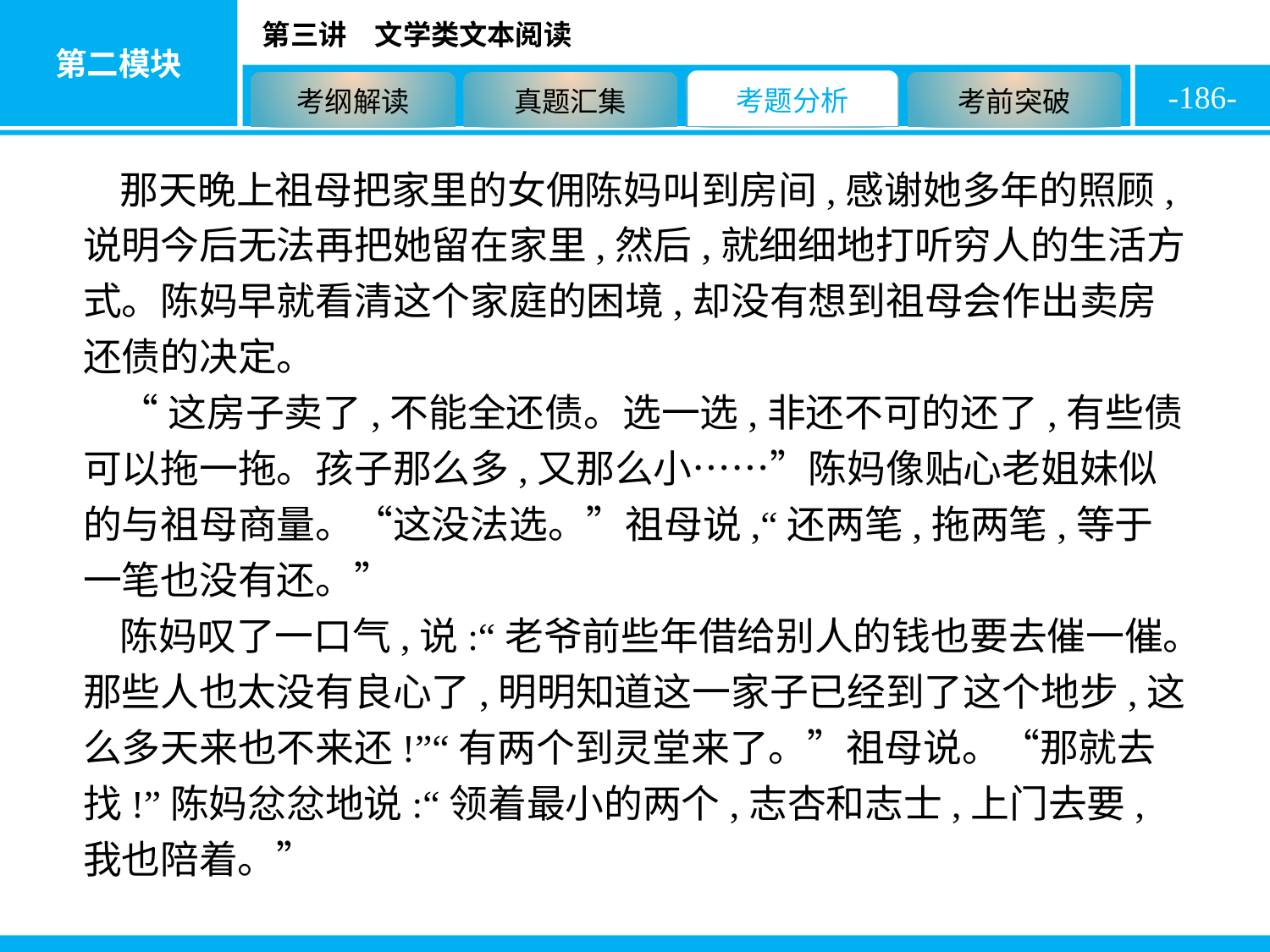

-186-
那天晚上祖母把家里的女佣陈妈叫到房间,感谢她多年的照顾,说明今后无法再把她留在家里,然后,就细细地打听穷人的生活方式。陈妈早就看清这个家庭的困境,却没有想到祖母会作出卖房还债的决定。
“这房子卖了,不能全还债。选一选,非还不可的还了,有些债可以拖一拖。孩子那么多,又那么小……”陈妈像贴心老姐妹似的与祖母商量。“这没法选。”祖母说,“还两笔,拖两笔,等于一笔也没有还。”
陈妈叹了一口气,说:“老爷前些年借给别人的钱也要去催一催。那些人也太没有良心了,明明知道这一家子已经到了这个地步,这么多天来也不来还!”“有两个到灵堂来了。”祖母说。“那就去找!”陈妈忿忿地说:“领着最小的两个,志杏和志士,上门去要,我也陪着。”